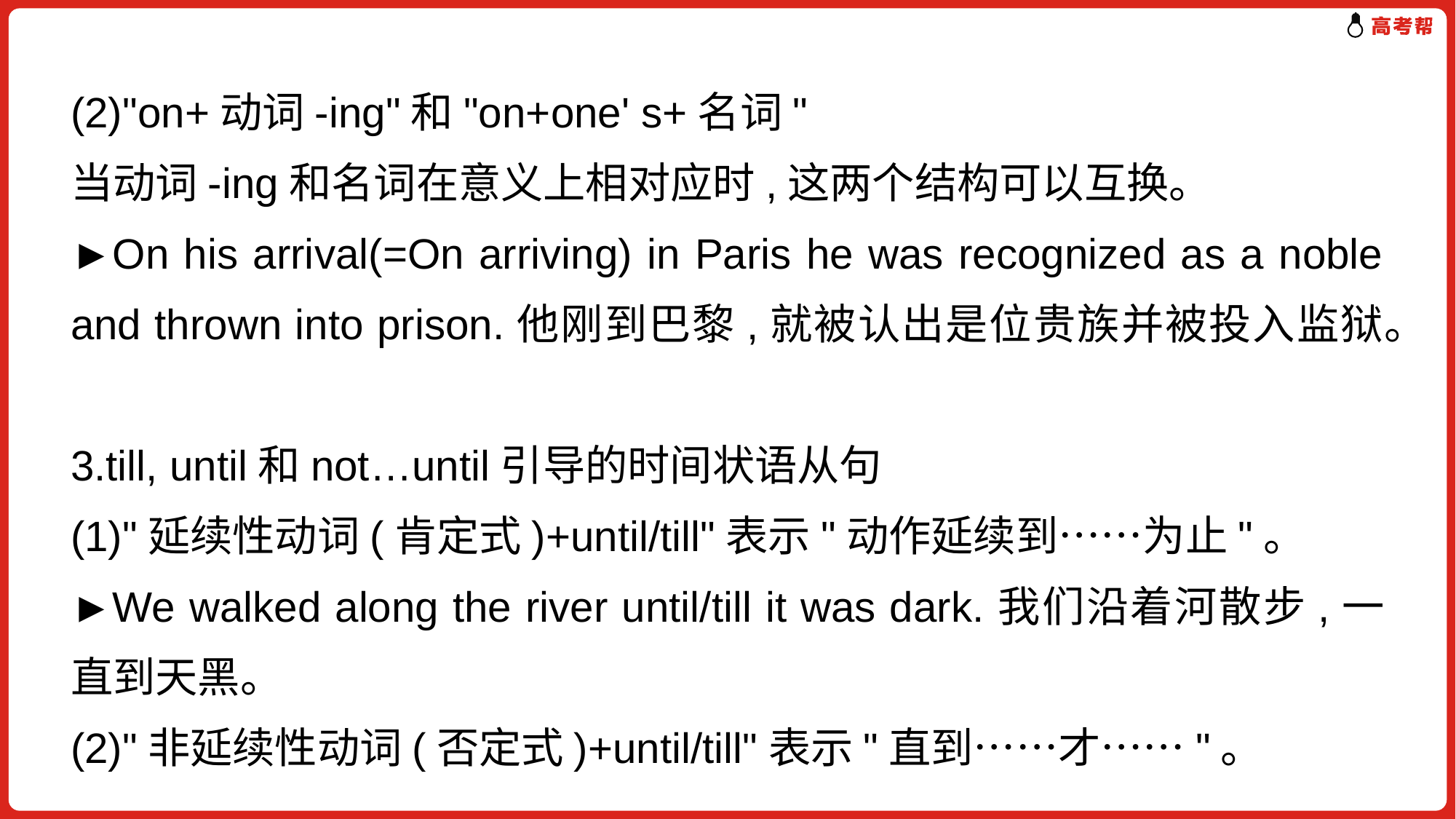

(2)"on+动词-ing"和"on+one' s+名词"
当动词-ing和名词在意义上相对应时,这两个结构可以互换。
►On his arrival(=On arriving) in Paris he was recognized as a noble and thrown into prison.他刚到巴黎,就被认出是位贵族并被投入监狱。
3.till, until和not…until引导的时间状语从句
(1)"延续性动词(肯定式)+until/till"表示"动作延续到……为止"。
►We walked along the river until/till it was dark.我们沿着河散步,一直到天黑。
(2)"非延续性动词(否定式)+until/till"表示"直到……才……"。